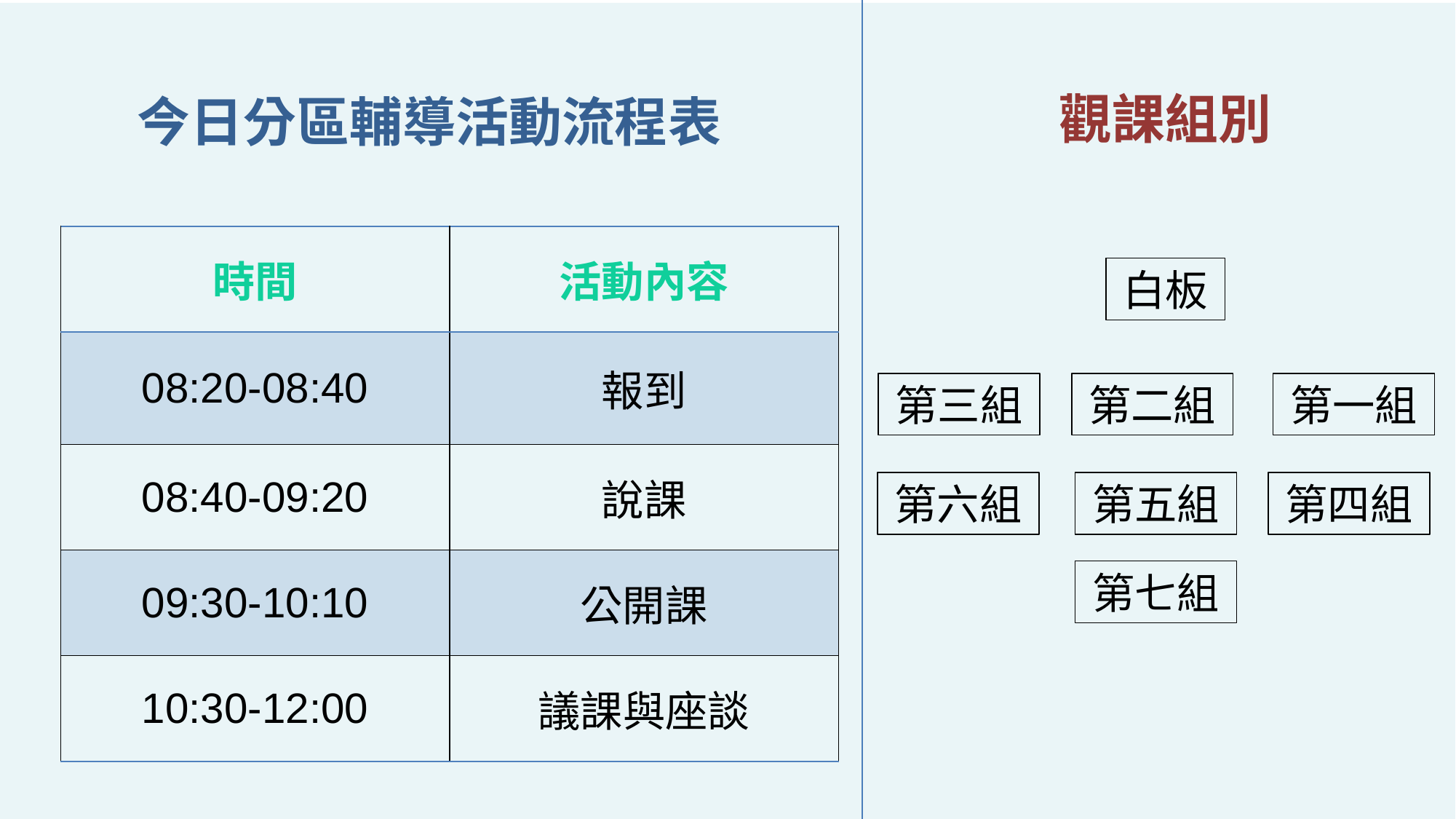

觀課組別
# 今日分區輔導活動流程表
| 時間 | 活動內容 |
| --- | --- |
| 08:20-08:40 | 報到 |
| 08:40-09:20 | 說課 |
| 09:30-10:10 | 公開課 |
| 10:30-12:00 | 議課與座談 |
白板
第三組
第二組
第一組
第六組
第五組
第四組
第七組